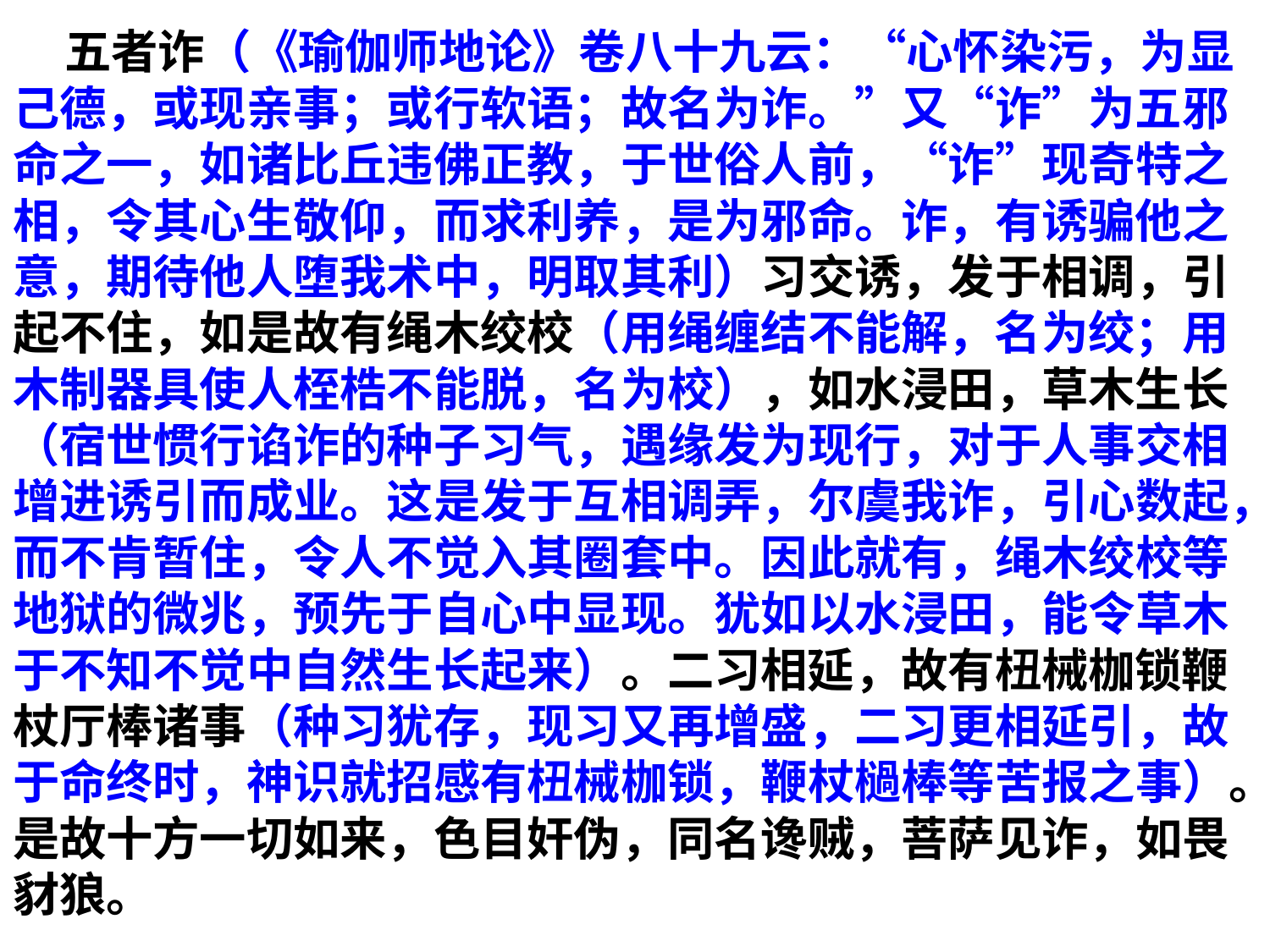

五者诈（《瑜伽师地论》卷八十九云：“心怀染污，为显己德，或现亲事；或行软语；故名为诈。”又“诈”为五邪命之一，如诸比丘违佛正教，于世俗人前，“诈”现奇特之相，令其心生敬仰，而求利养，是为邪命。诈，有诱骗他之意，期待他人堕我术中，明取其利）习交诱，发于相调，引起不住，如是故有绳木绞校（用绳缠结不能解，名为绞；用木制器具使人桎梏不能脱，名为校），如水浸田，草木生长（宿世惯行谄诈的种子习气，遇缘发为现行，对于人事交相增进诱引而成业。这是发于互相调弄，尔虞我诈，引心数起，而不肯暂住，令人不觉入其圈套中。因此就有，绳木绞校等地狱的微兆，预先于自心中显现。犹如以水浸田，能令草木于不知不觉中自然生长起来）。二习相延，故有杻械枷锁鞭杖厅棒诸事（种习犹存，现习又再增盛，二习更相延引，故于命终时，神识就招感有杻械枷锁，鞭杖檛棒等苦报之事）。是故十方一切如来，色目奸伪，同名谗贼，菩萨见诈，如畏豺狼。